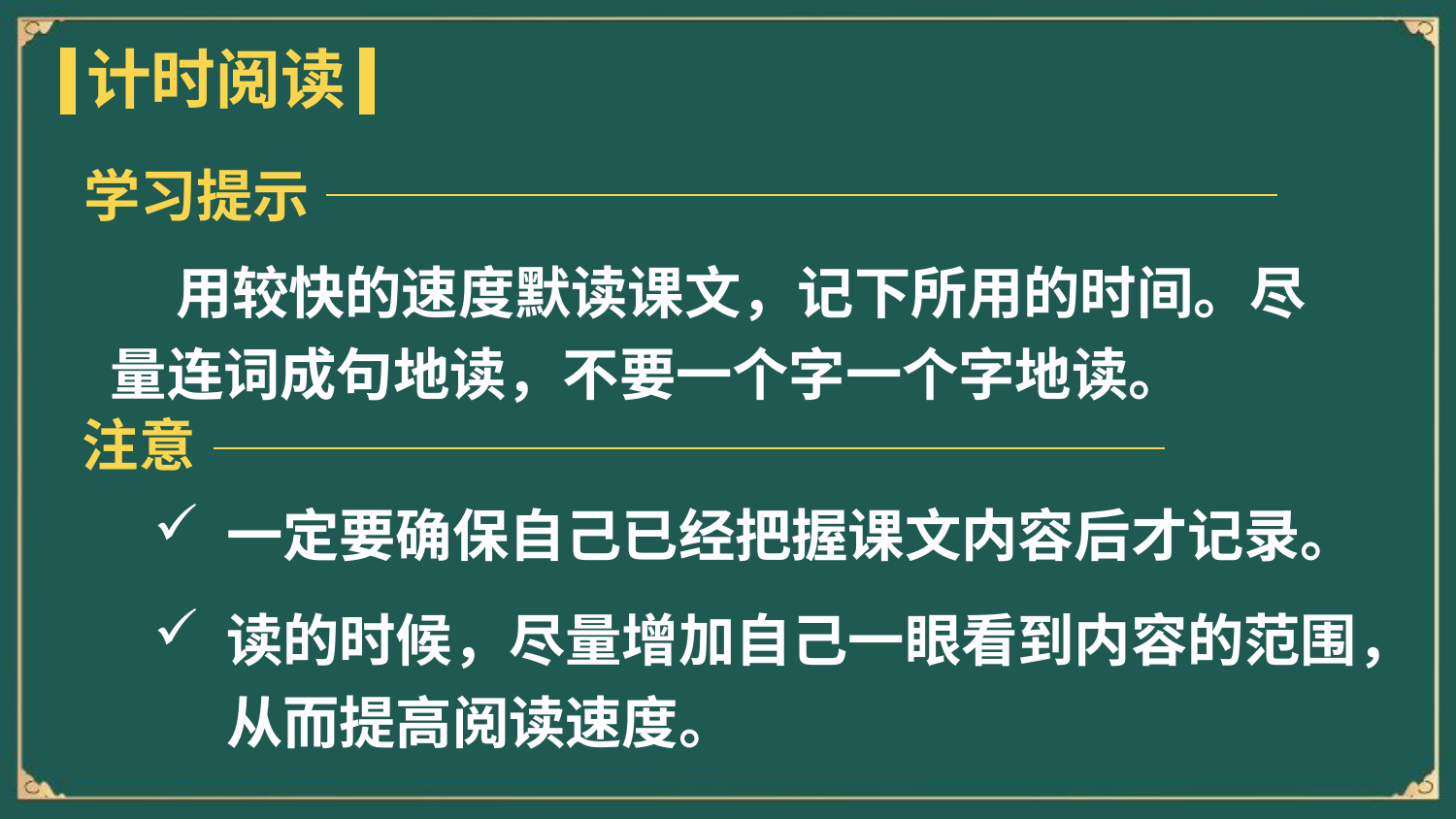

计时阅读
学习提示
    用较快的速度默读课文，记下所用的时间。尽量连词成句地读，不要一个字一个字地读。
注意
一定要确保自己已经把握课文内容后才记录。
读的时候，尽量增加自己一眼看到内容的范围，从而提高阅读速度。